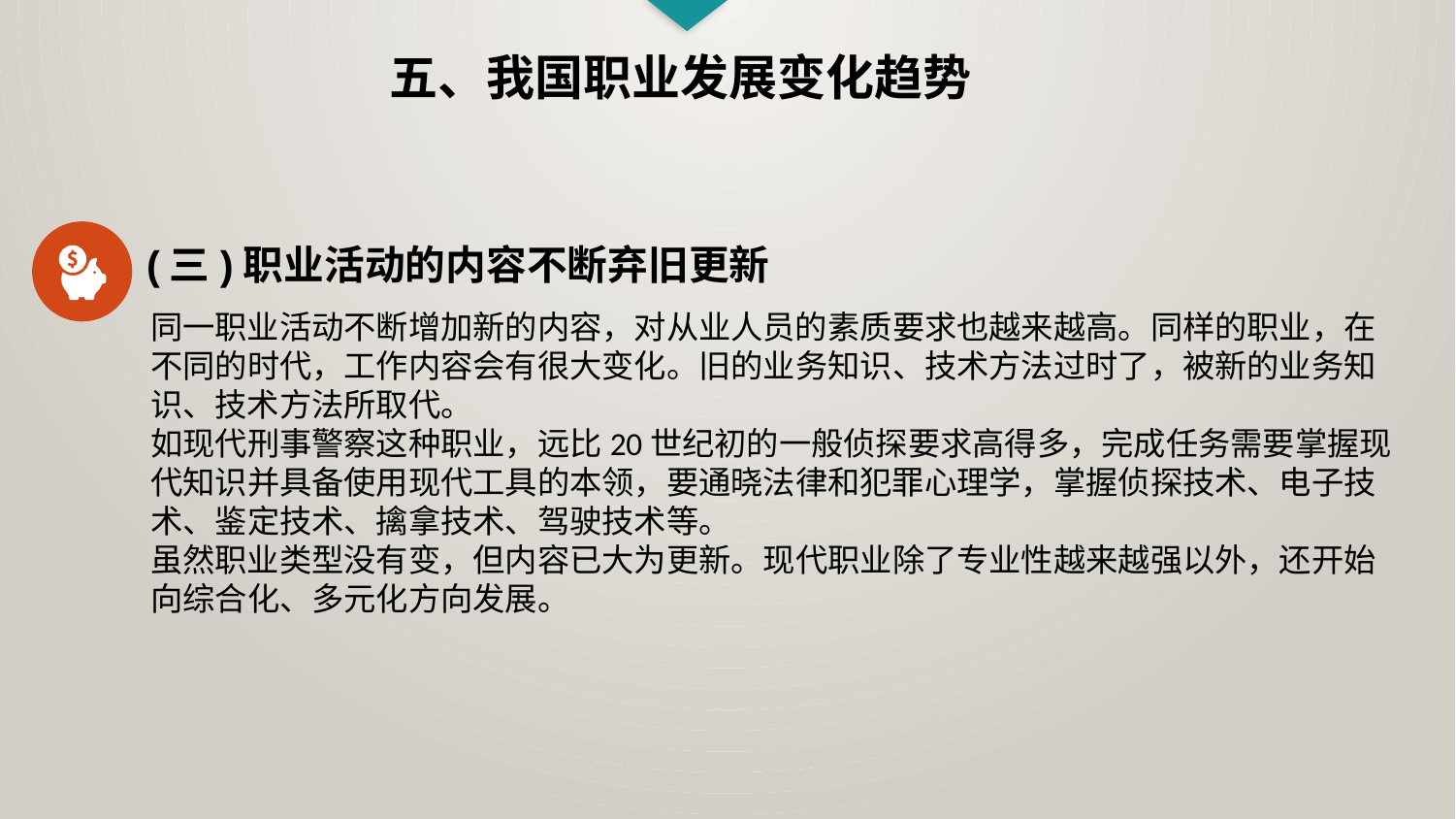

五、我国职业发展变化趋势

(三)职业活动的内容不断弃旧更新

同一职业活动不断增加新的内容，对从业人员的素质要求也越来越高。同样的职业，在不同的时代，工作内容会有很大变化。旧的业务知识、技术方法过时了，被新的业务知识、技术方法所取代。
如现代刑事警察这种职业，远比20世纪初的一般侦探要求高得多，完成任务需要掌握现代知识并具备使用现代工具的本领，要通晓法律和犯罪心理学，掌握侦探技术、电子技术、鉴定技术、擒拿技术、驾驶技术等。
虽然职业类型没有变，但内容已大为更新。现代职业除了专业性越来越强以外，还开始向综合化、多元化方向发展。
27